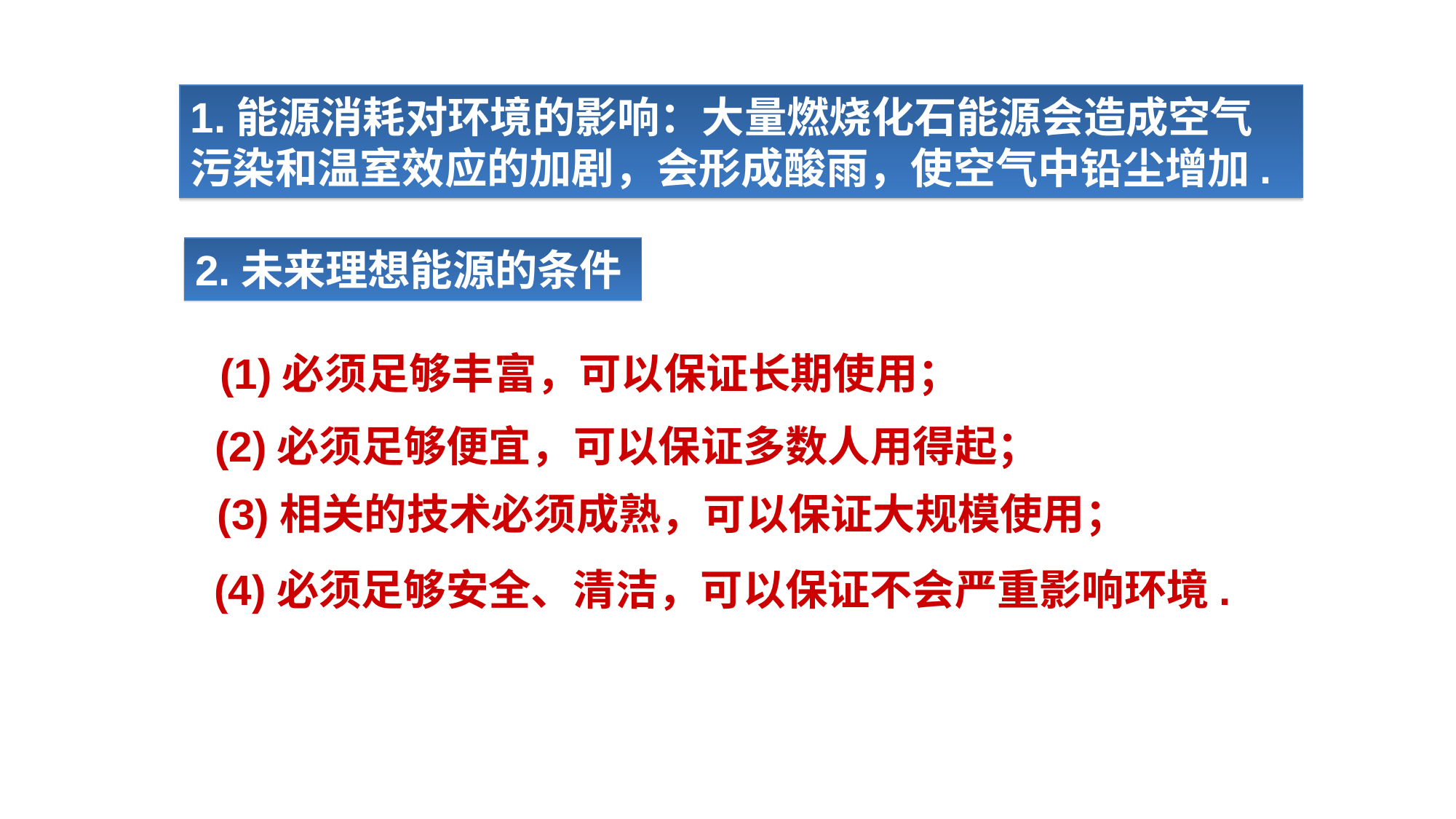

1.能源消耗对环境的影响：大量燃烧化石能源会造成空气污染和温室效应的加剧，会形成酸雨，使空气中铅尘增加.
2.未来理想能源的条件
　　(1)必须足够丰富，可以保证长期使用；
　　(2)必须足够便宜，可以保证多数人用得起；
　　(3)相关的技术必须成熟，可以保证大规模使用；
　　(4)必须足够安全、清洁，可以保证不会严重影响环境.